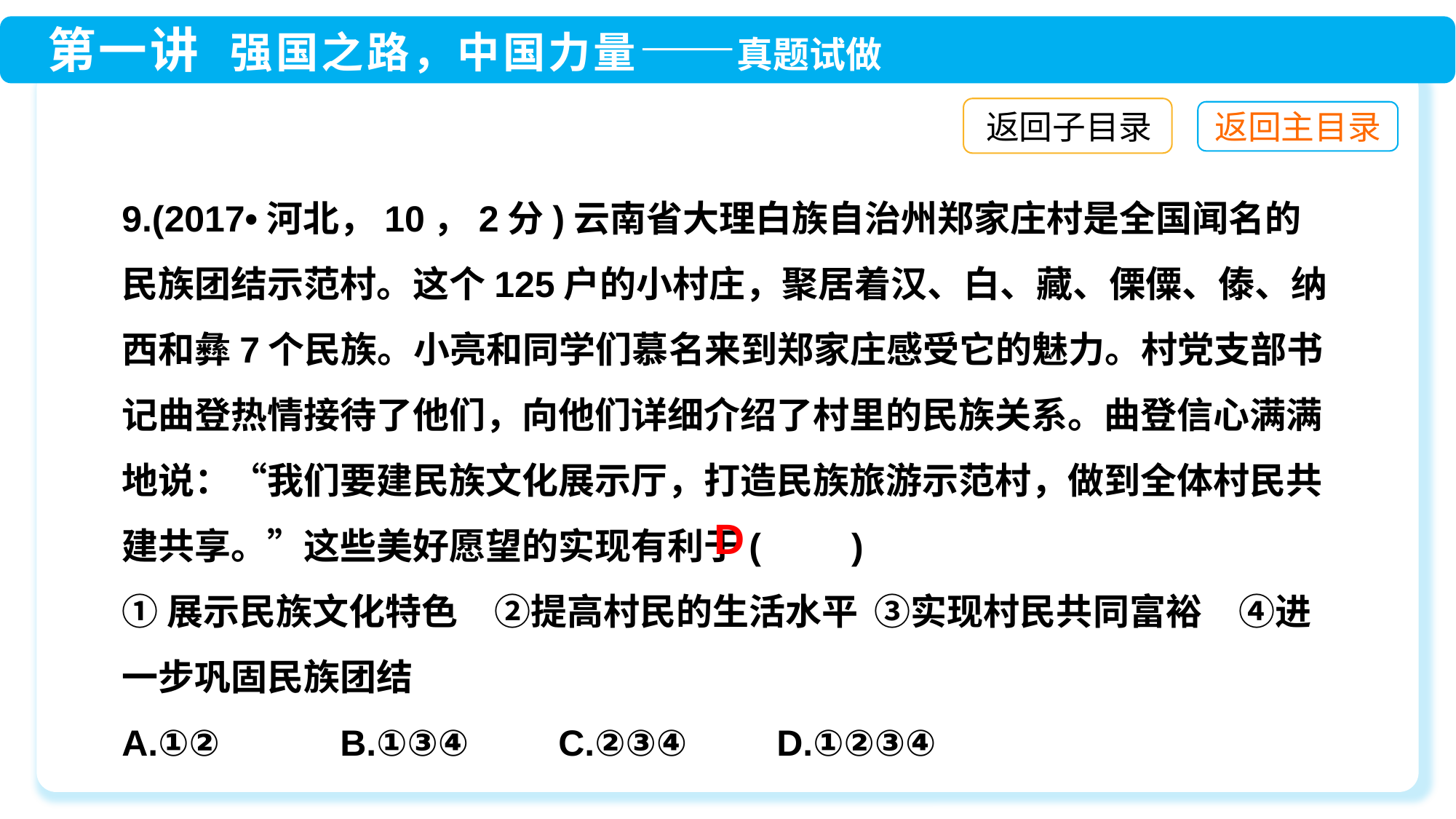

返回子目录

9.(2017•河北，10，2分)云南省大理白族自治州郑家庄村是全国闻名的民族团结示范村。这个125户的小村庄，聚居着汉、白、藏、傈僳、傣、纳西和彝7个民族。小亮和同学们慕名来到郑家庄感受它的魅力。村党支部书记曲登热情接待了他们，向他们详细介绍了村里的民族关系。曲登信心满满地说：“我们要建民族文化展示厅，打造民族旅游示范村，做到全体村民共建共享。”这些美好愿望的实现有利于(　　)
①展示民族文化特色　②提高村民的生活水平  ③实现村民共同富裕　④进一步巩固民族团结
A.①②　	B.①③④　	C.②③④　	D.①②③④
D